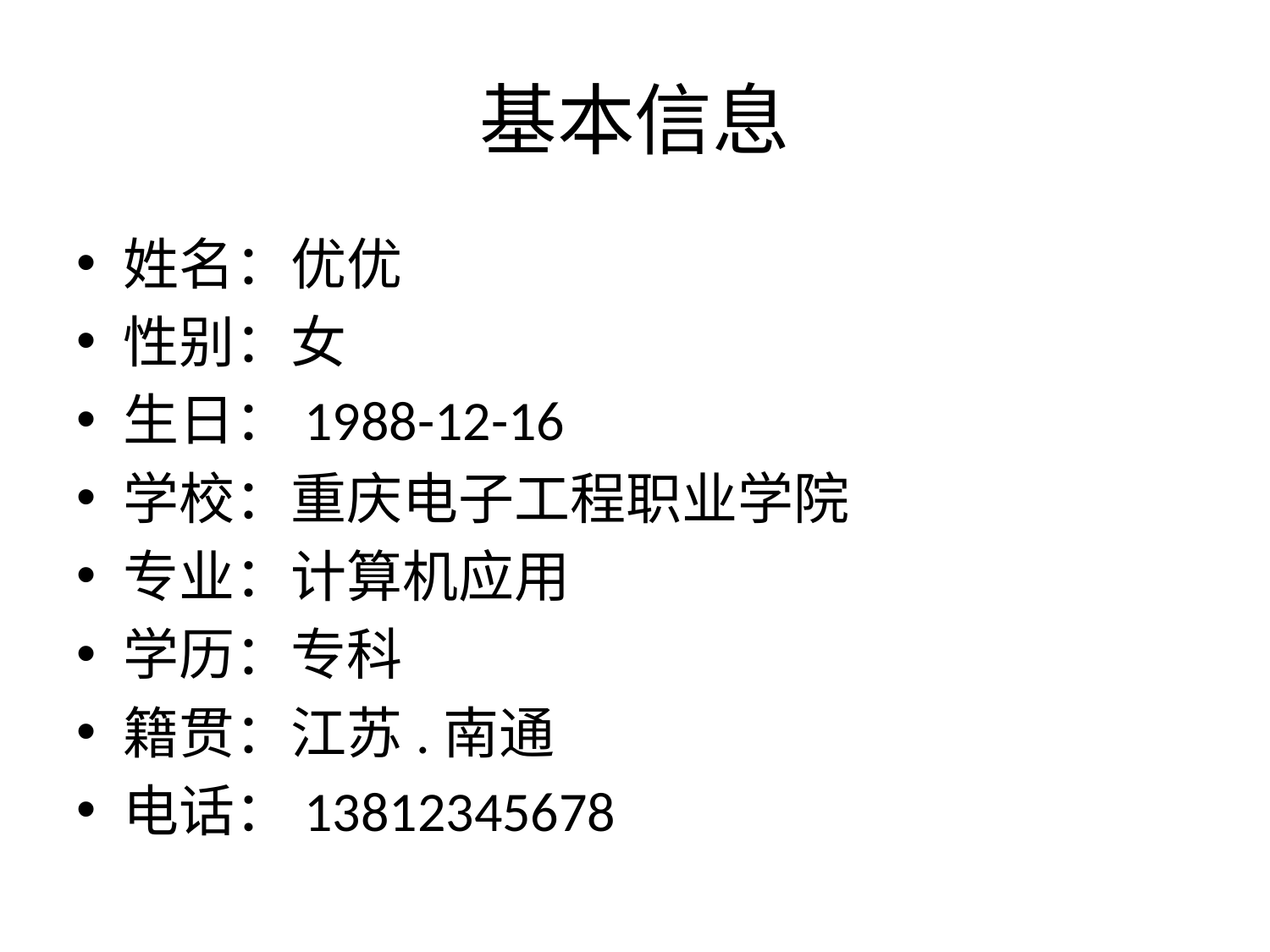

# 基本信息
姓名：优优
性别：女
生日：1988-12-16
学校：重庆电子工程职业学院
专业：计算机应用
学历：专科
籍贯：江苏.南通
电话：13812345678